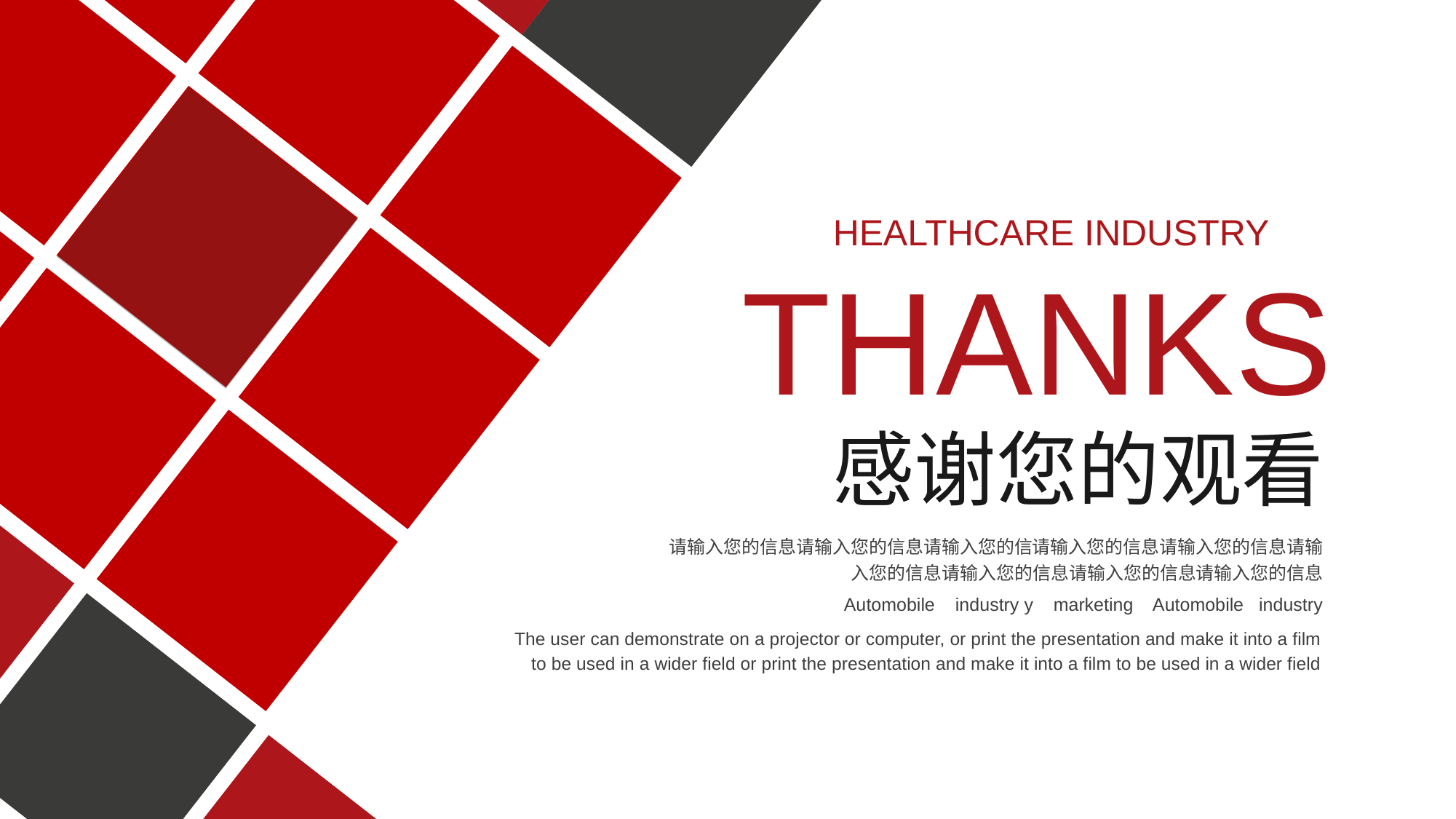

HEALTHCARE INDUSTRY
THANKS
感谢您的观看
请输入您的信息请输入您的信息请输入您的信请输入您的信息请输入您的信息请输入您的信息请输入您的信息请输入您的信息请输入您的信息
Automobile    industry y    marketing    Automobile   industry
The user can demonstrate on a projector or computer, or print the presentation and make it into a film to be used in a wider field or print the presentation and make it into a film to be used in a wider field